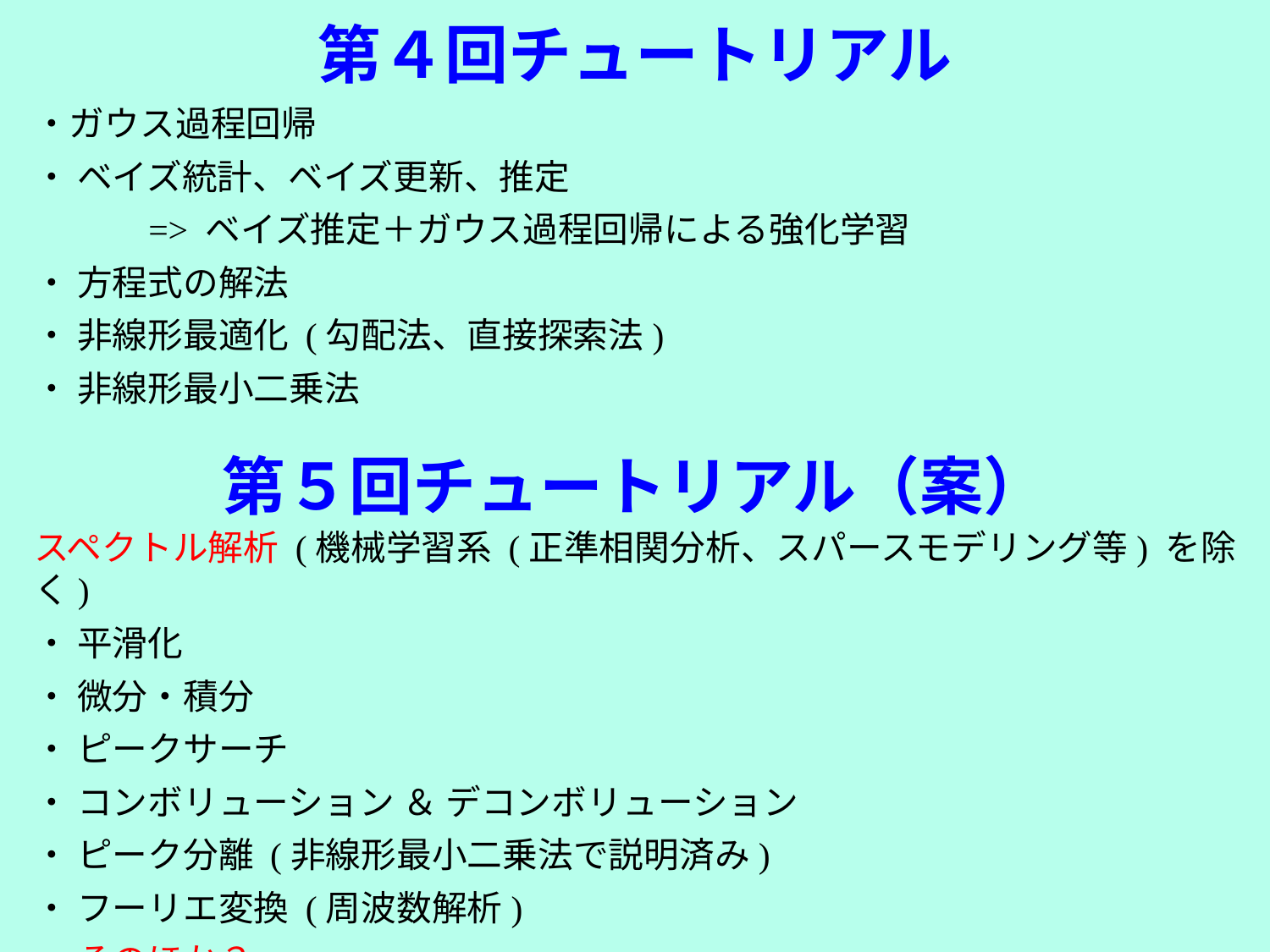

# 第４回チュートリアル
・ガウス過程回帰
・ ベイズ統計、ベイズ更新、推定
　　　=> ベイズ推定＋ガウス過程回帰による強化学習
・ 方程式の解法
・ 非線形最適化 (勾配法、直接探索法)
・ 非線形最小二乗法
第５回チュートリアル（案）
スペクトル解析 (機械学習系 (正準相関分析、スパースモデリング等) を除く)
・ 平滑化
・ 微分・積分
・ ピークサーチ
・ コンボリューション ＆ デコンボリューション
・ ピーク分離 (非線形最小二乗法で説明済み)
・ フーリエ変換 (周波数解析)
・ そのほか？